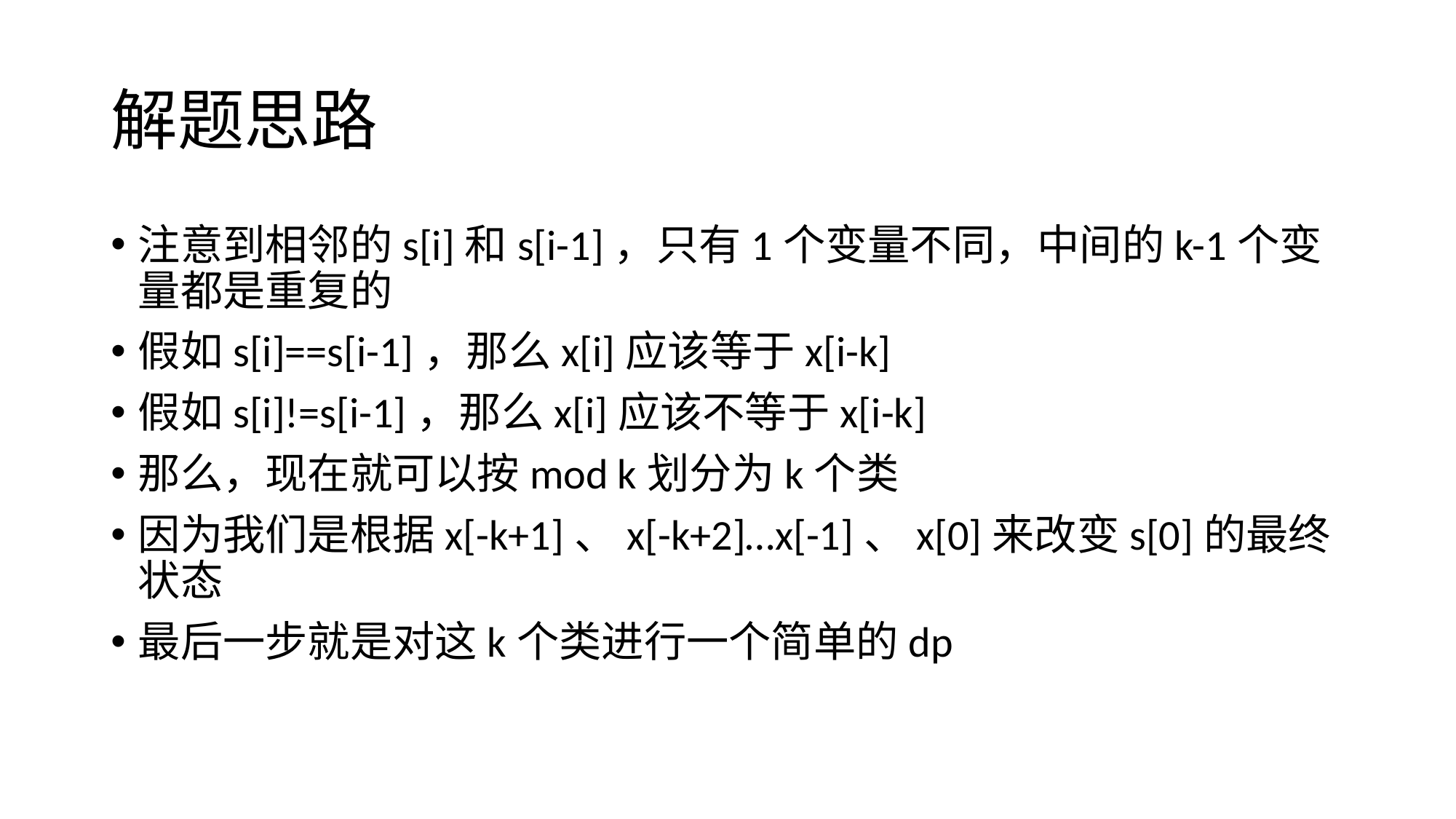

# 解题思路
注意到相邻的s[i]和s[i-1]，只有1个变量不同，中间的k-1个变量都是重复的
假如s[i]==s[i-1]，那么x[i]应该等于x[i-k]
假如s[i]!=s[i-1]，那么x[i]应该不等于x[i-k]
那么，现在就可以按mod k划分为k个类
因为我们是根据x[-k+1]、x[-k+2]…x[-1]、x[0]来改变s[0]的最终状态
最后一步就是对这k个类进行一个简单的dp